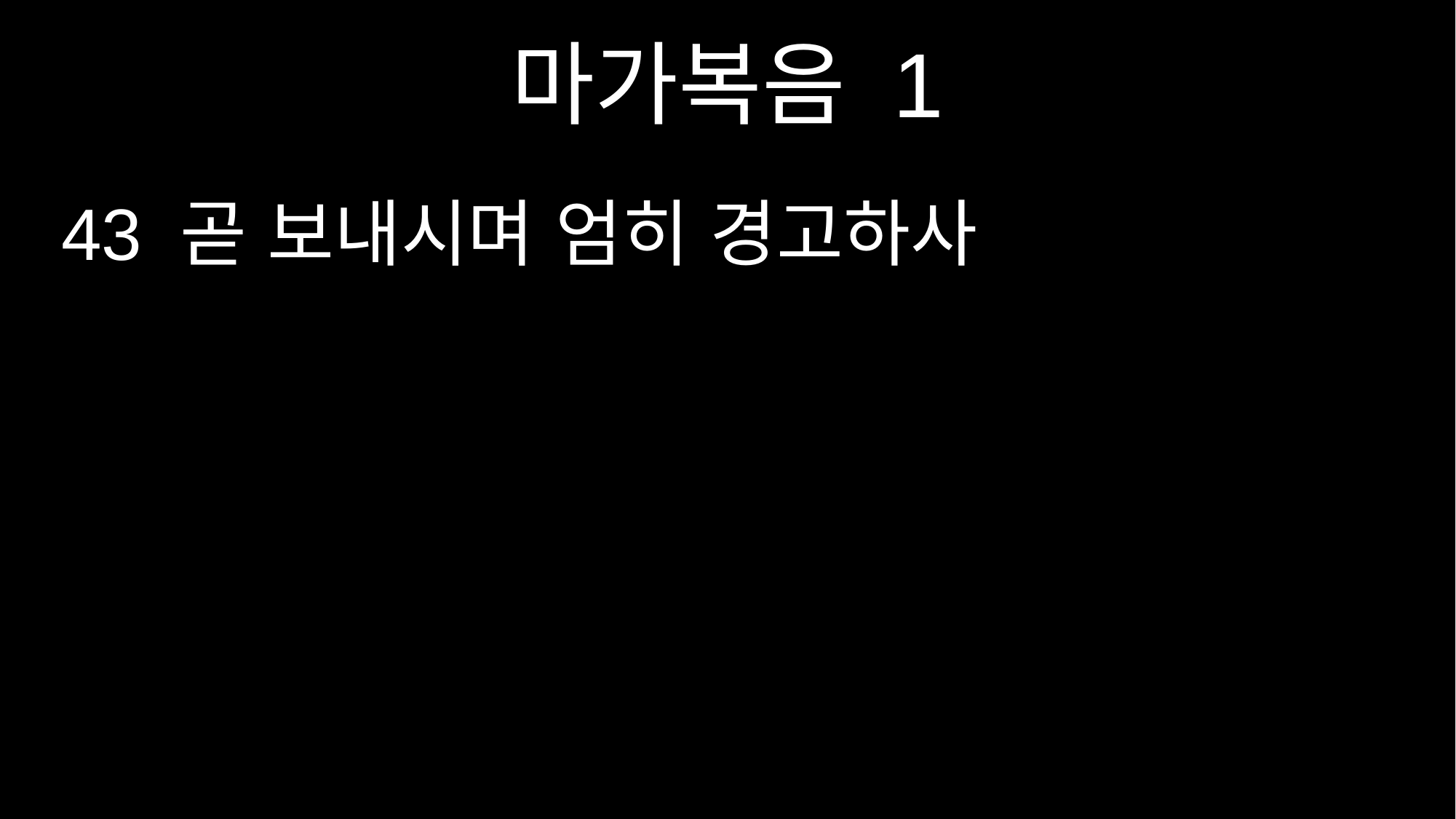

마가복음 1
43 곧 보내시며 엄히 경고하사